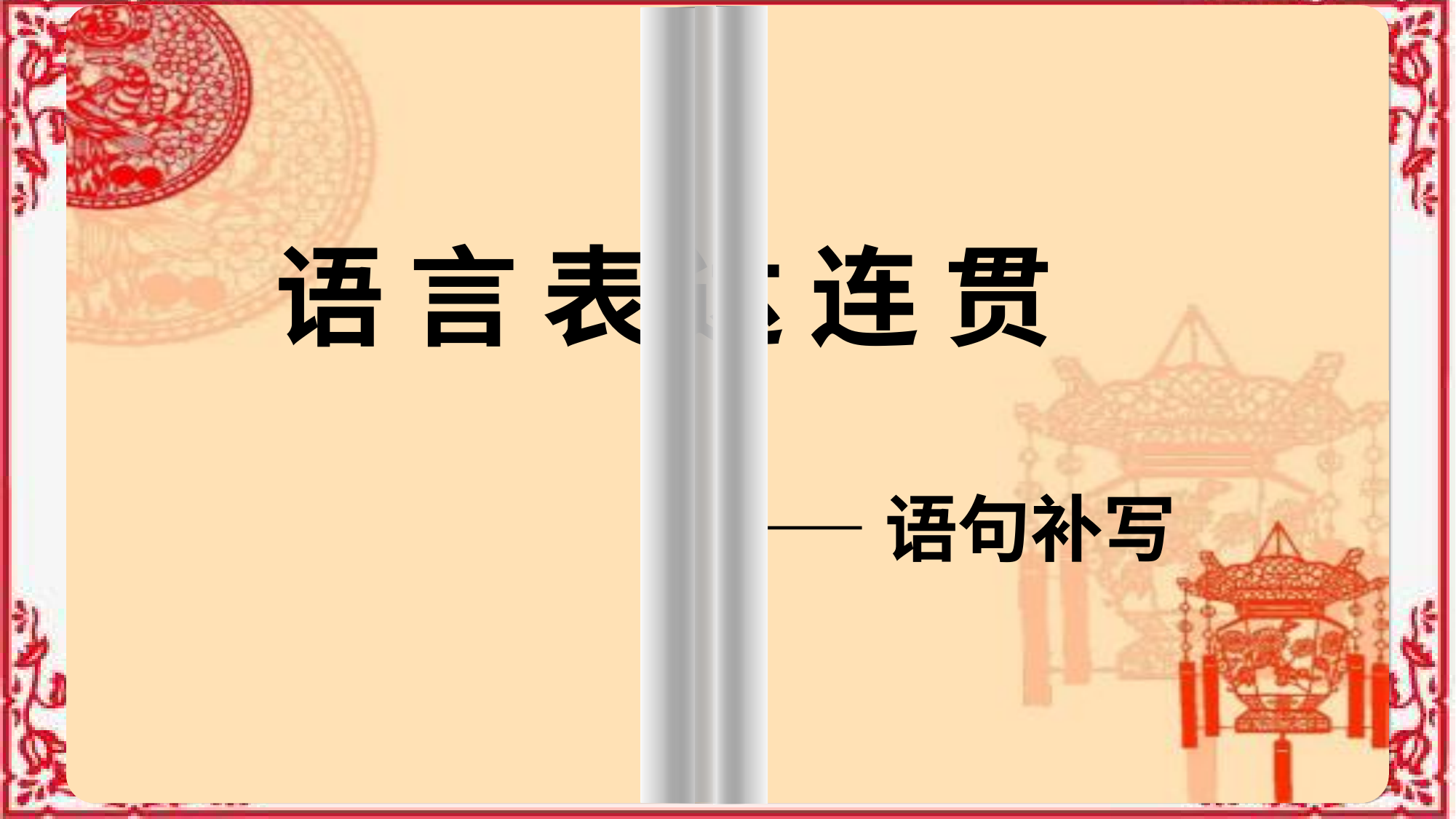

语 言 表 达 连 贯
                           ——语句补写